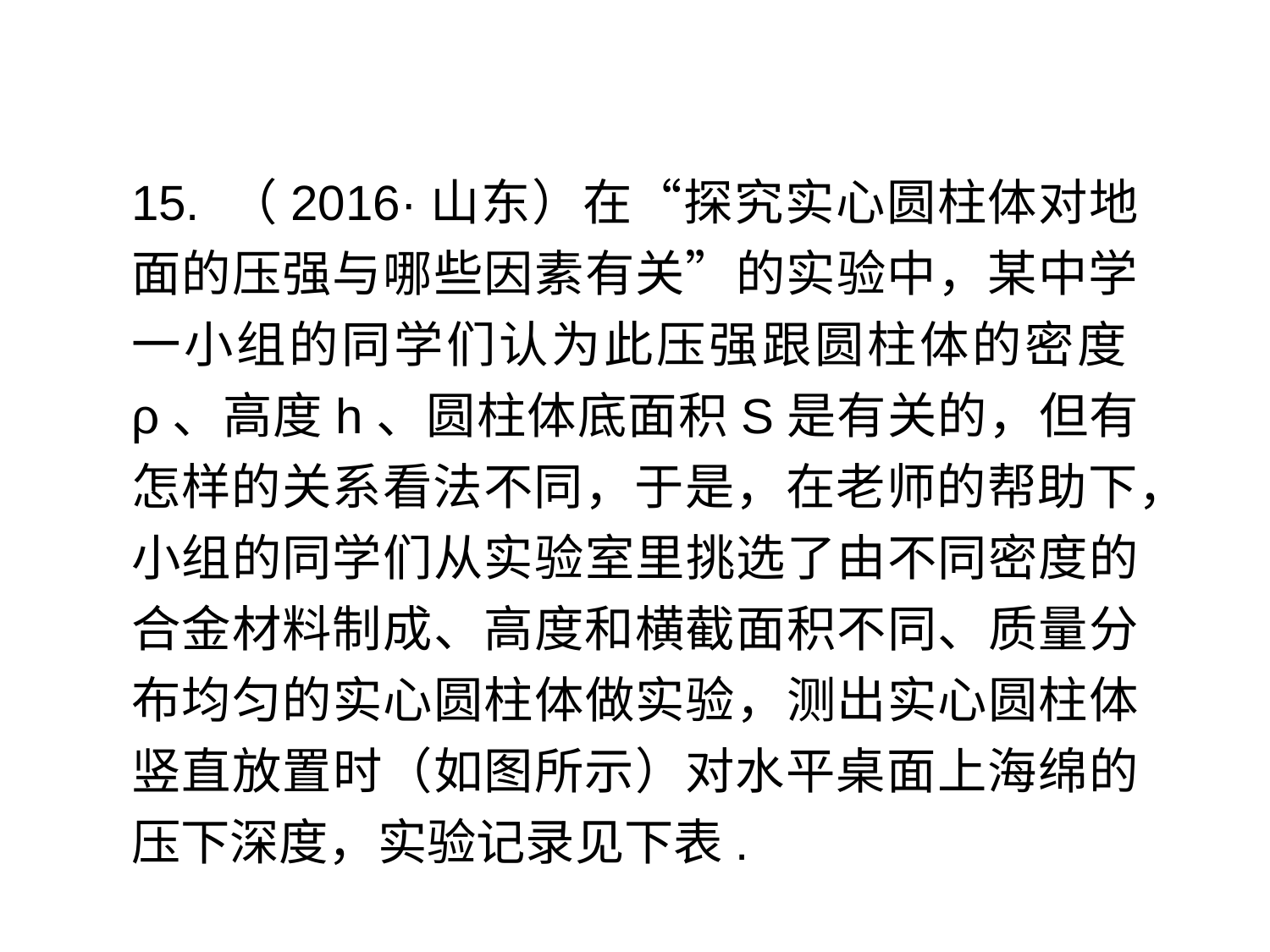

15. （2016·山东）在“探究实心圆柱体对地面的压强与哪些因素有关”的实验中，某中学一小组的同学们认为此压强跟圆柱体的密度ρ、高度h、圆柱体底面积S是有关的，但有怎样的关系看法不同，于是，在老师的帮助下，小组的同学们从实验室里挑选了由不同密度的合金材料制成、高度和横截面积不同、质量分布均匀的实心圆柱体做实验，测出实心圆柱体竖直放置时（如图所示）对水平桌面上海绵的压下深度，实验记录见下表.